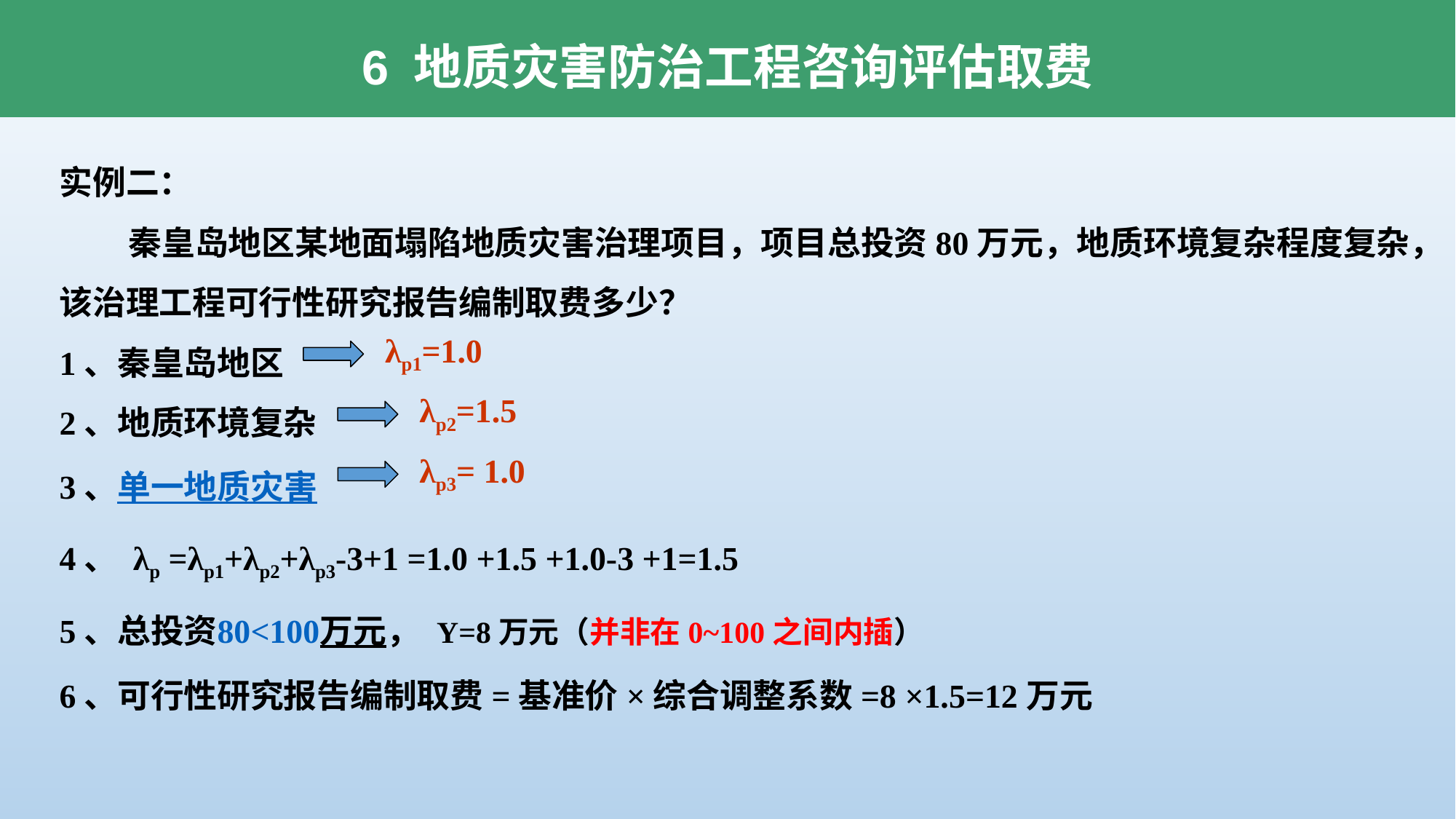

6 地质灾害防治工程咨询评估取费

实例二：
        秦皇岛地区某地面塌陷地质灾害治理项目，项目总投资80万元，地质环境复杂程度复杂，该治理工程可行性研究报告编制取费多少？
1、秦皇岛地区
2、地质环境复杂
3、单一地质灾害
4、 λp =λp1+λp2+λp3-3+1 =1.0 +1.5 +1.0-3 +1=1.5
5、总投资80<100万元， Y=8万元（并非在0~100之间内插）
6、可行性研究报告编制取费=基准价×综合调整系数=8 ×1.5=12万元
λp1=1.0

λp2=1.5

λp3= 1.0